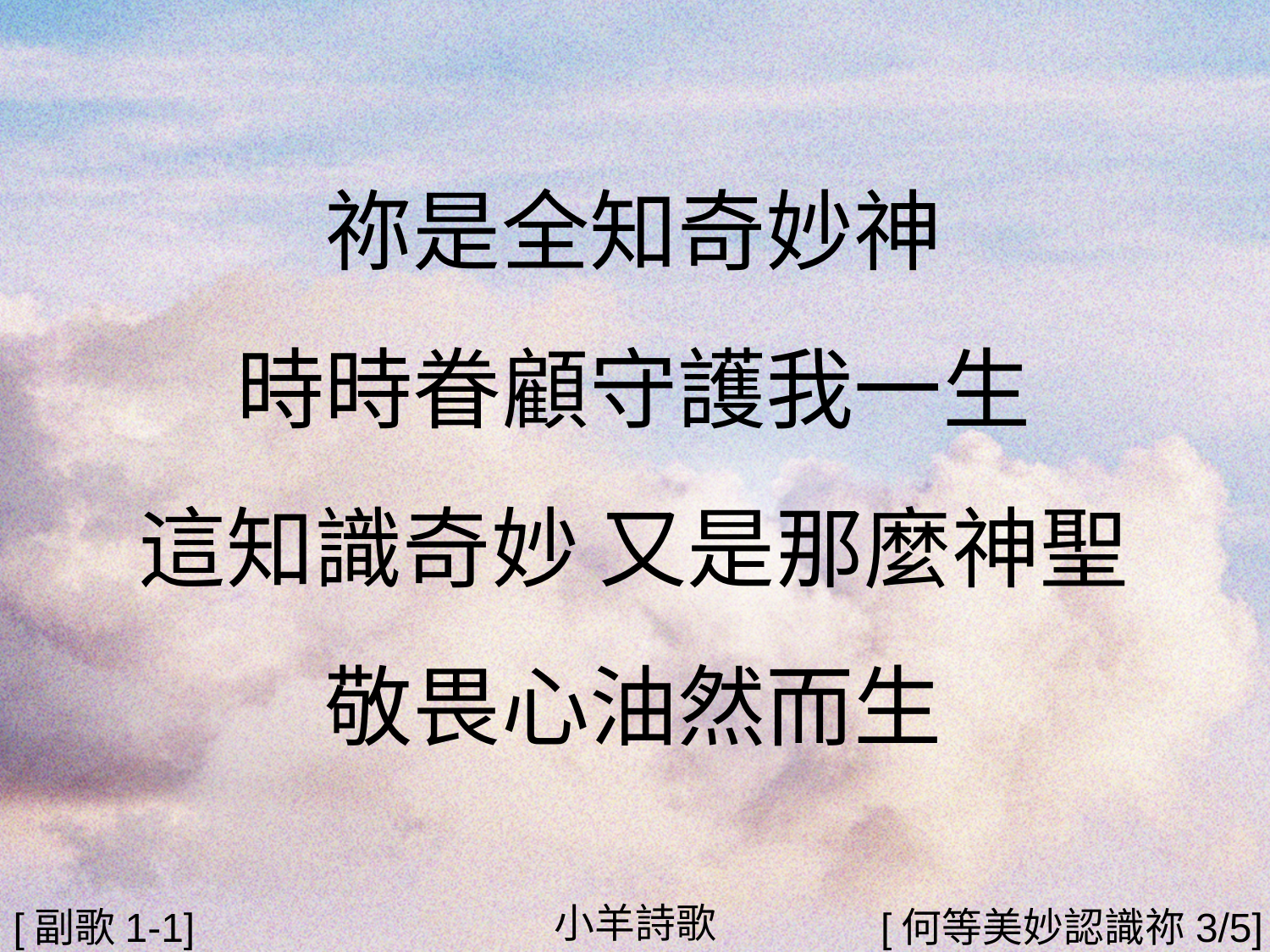

祢是全知奇妙神
時時眷顧守護我一生
這知識奇妙 又是那麼神聖
敬畏心油然而生
#

小羊詩歌
[副歌1-1]
[何等美妙認識祢3/5]